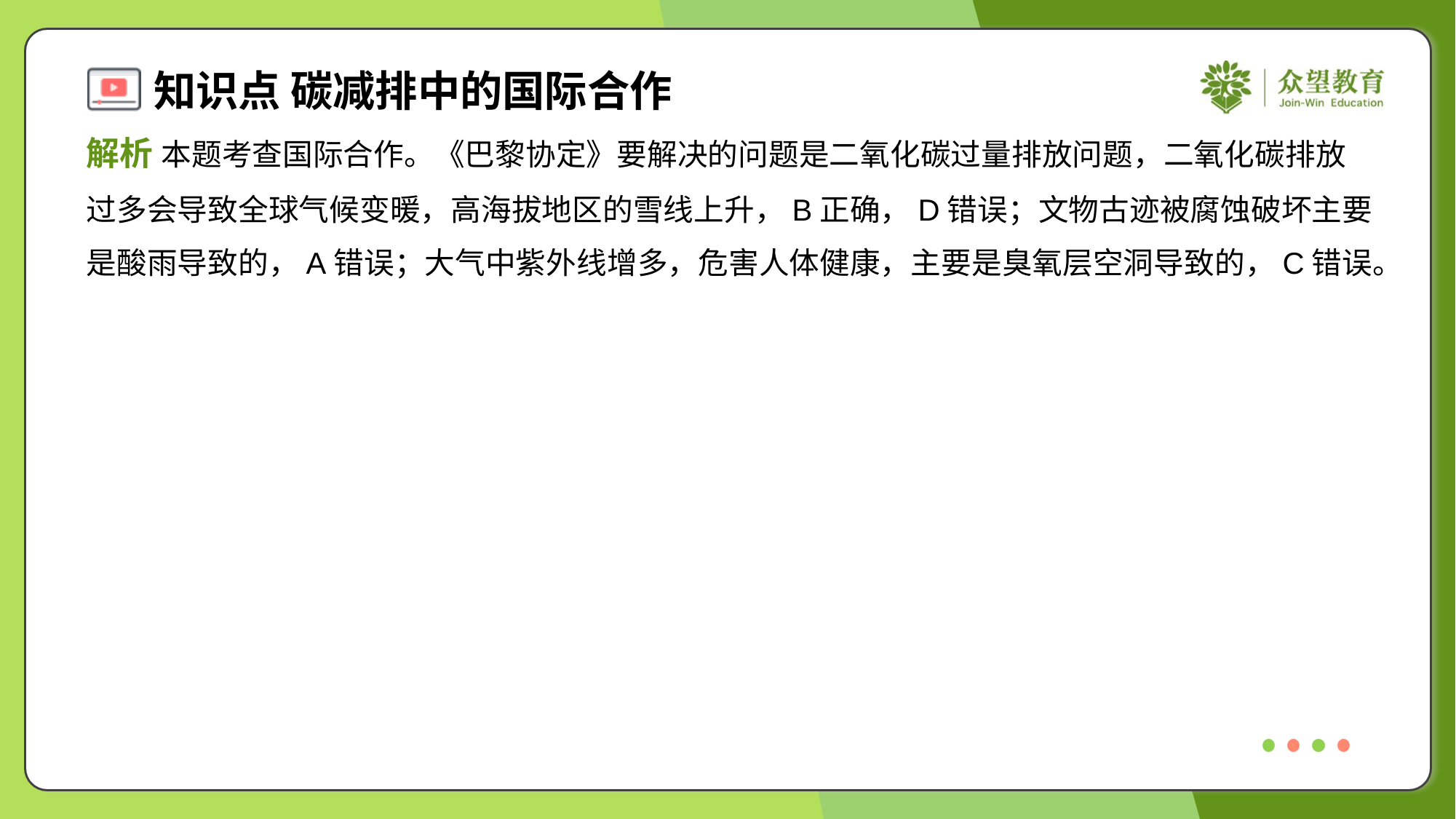

解析 本题考查国际合作。《巴黎协定》要解决的问题是二氧化碳过量排放问题，二氧化碳排放
过多会导致全球气候变暖，高海拔地区的雪线上升，B正确，D错误；文物古迹被腐蚀破坏主要
是酸雨导致的，A错误；大气中紫外线增多，危害人体健康，主要是臭氧层空洞导致的，C错误。